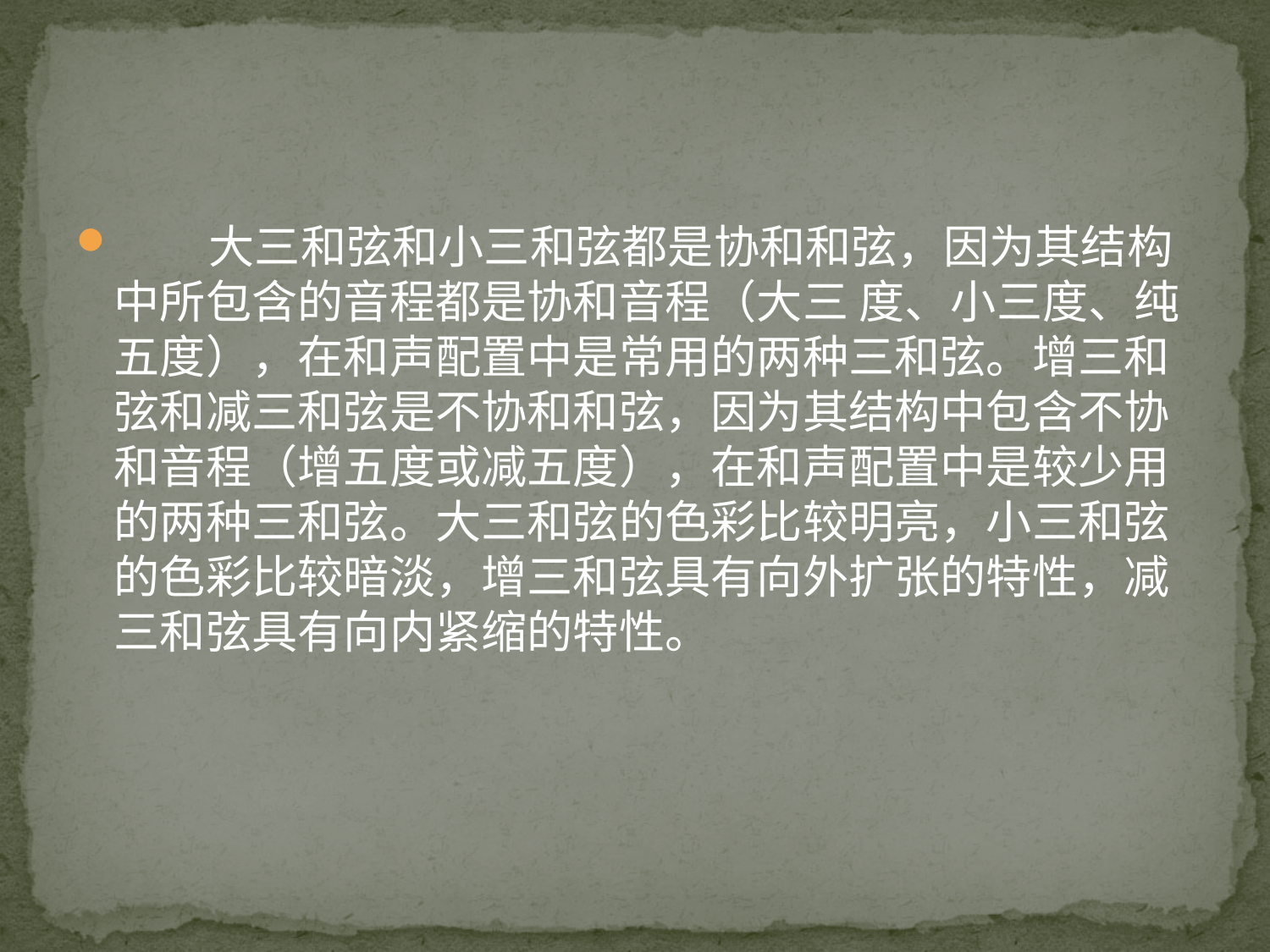

大三和弦和小三和弦都是协和和弦，因为其结构中所包含的音程都是协和音程（大三 度、小三度、纯五度），在和声配置中是常用的两种三和弦。增三和弦和减三和弦是不协和和弦，因为其结构中包含不协和音程（增五度或减五度），在和声配置中是较少用的两种三和弦。大三和弦的色彩比较明亮，小三和弦的色彩比较暗淡，增三和弦具有向外扩张的特性，减三和弦具有向内紧缩的特性。